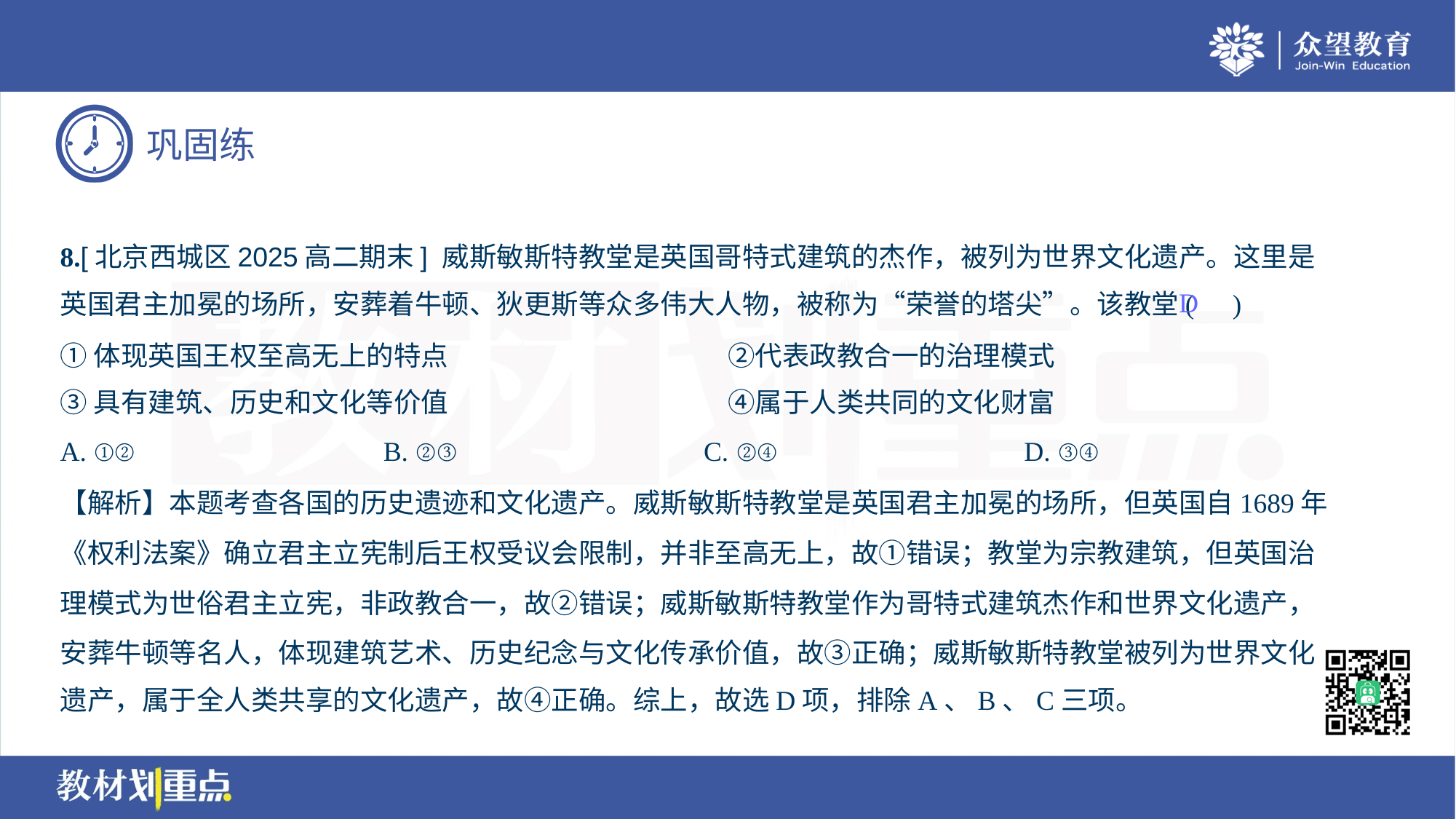

8.[北京西城区2025高二期末] 威斯敏斯特教堂是英国哥特式建筑的杰作，被列为世界文化遗产。这里是
英国君主加冕的场所，安葬着牛顿、狄更斯等众多伟大人物，被称为“荣誉的塔尖”。该教堂(     )
D
①体现英国王权至高无上的特点	②代表政教合一的治理模式
③具有建筑、历史和文化等价值	④属于人类共同的文化财富
A. ①②	B. ②③	C. ②④	D. ③④
【解析】本题考查各国的历史遗迹和文化遗产。威斯敏斯特教堂是英国君主加冕的场所，但英国自1689年
《权利法案》确立君主立宪制后王权受议会限制，并非至高无上，故①错误；教堂为宗教建筑，但英国治
理模式为世俗君主立宪，非政教合一，故②错误；威斯敏斯特教堂作为哥特式建筑杰作和世界文化遗产，
安葬牛顿等名人，体现建筑艺术、历史纪念与文化传承价值，故③正确；威斯敏斯特教堂被列为世界文化
遗产，属于全人类共享的文化遗产，故④正确。综上，故选D项，排除A、B、C三项。